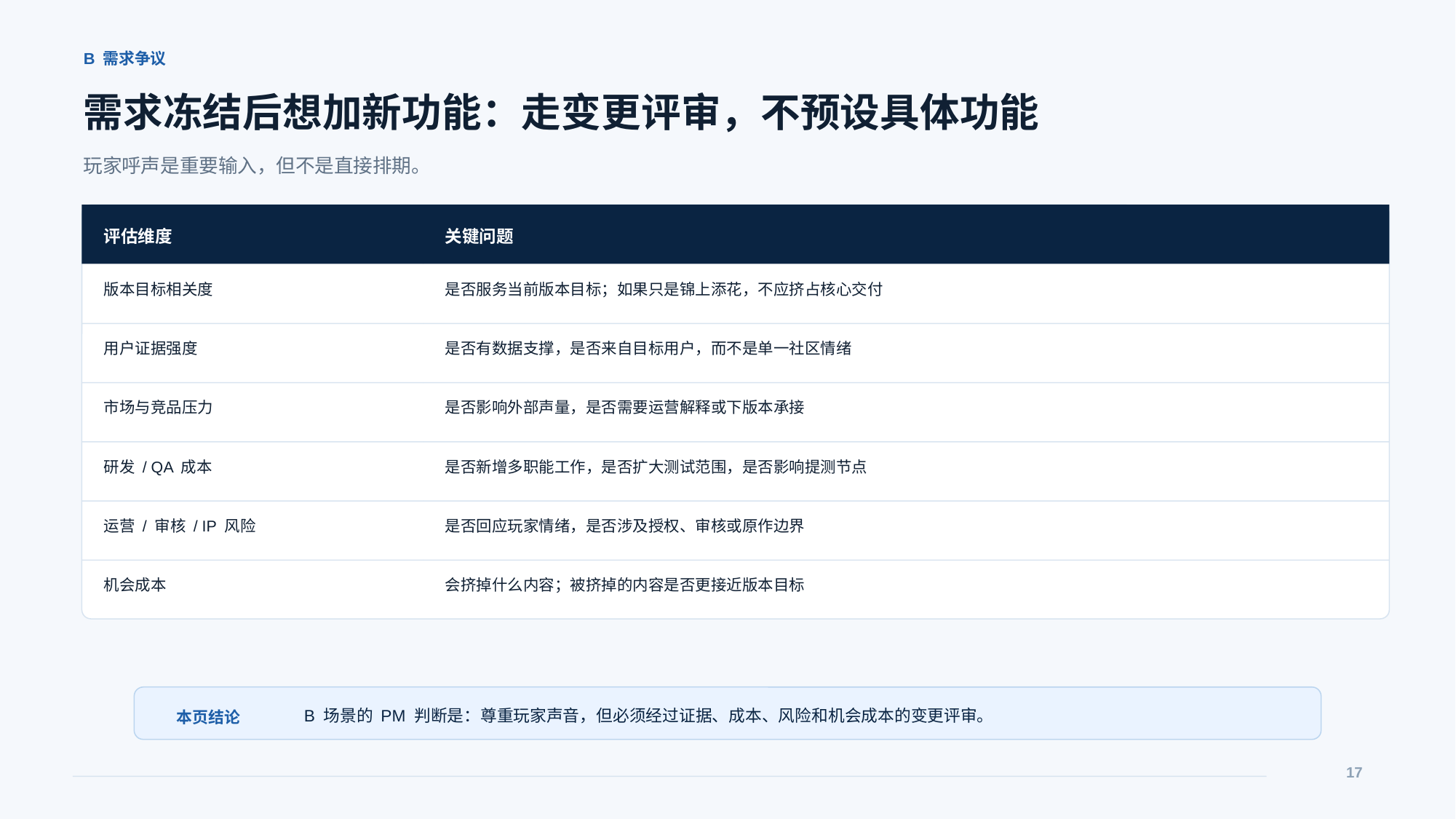

B 需求争议
需求冻结后想加新功能：走变更评审，不预设具体功能
玩家呼声是重要输入，但不是直接排期。

评估维度
关键问题
版本目标相关度
是否服务当前版本目标；如果只是锦上添花，不应挤占核心交付

用户证据强度
是否有数据支撑，是否来自目标用户，而不是单一社区情绪

市场与竞品压力
是否影响外部声量，是否需要运营解释或下版本承接

研发 / QA 成本
是否新增多职能工作，是否扩大测试范围，是否影响提测节点

运营 / 审核 / IP 风险
是否回应玩家情绪，是否涉及授权、审核或原作边界

机会成本
会挤掉什么内容；被挤掉的内容是否更接近版本目标

B 场景的 PM 判断是：尊重玩家声音，但必须经过证据、成本、风险和机会成本的变更评审。
本页结论
17